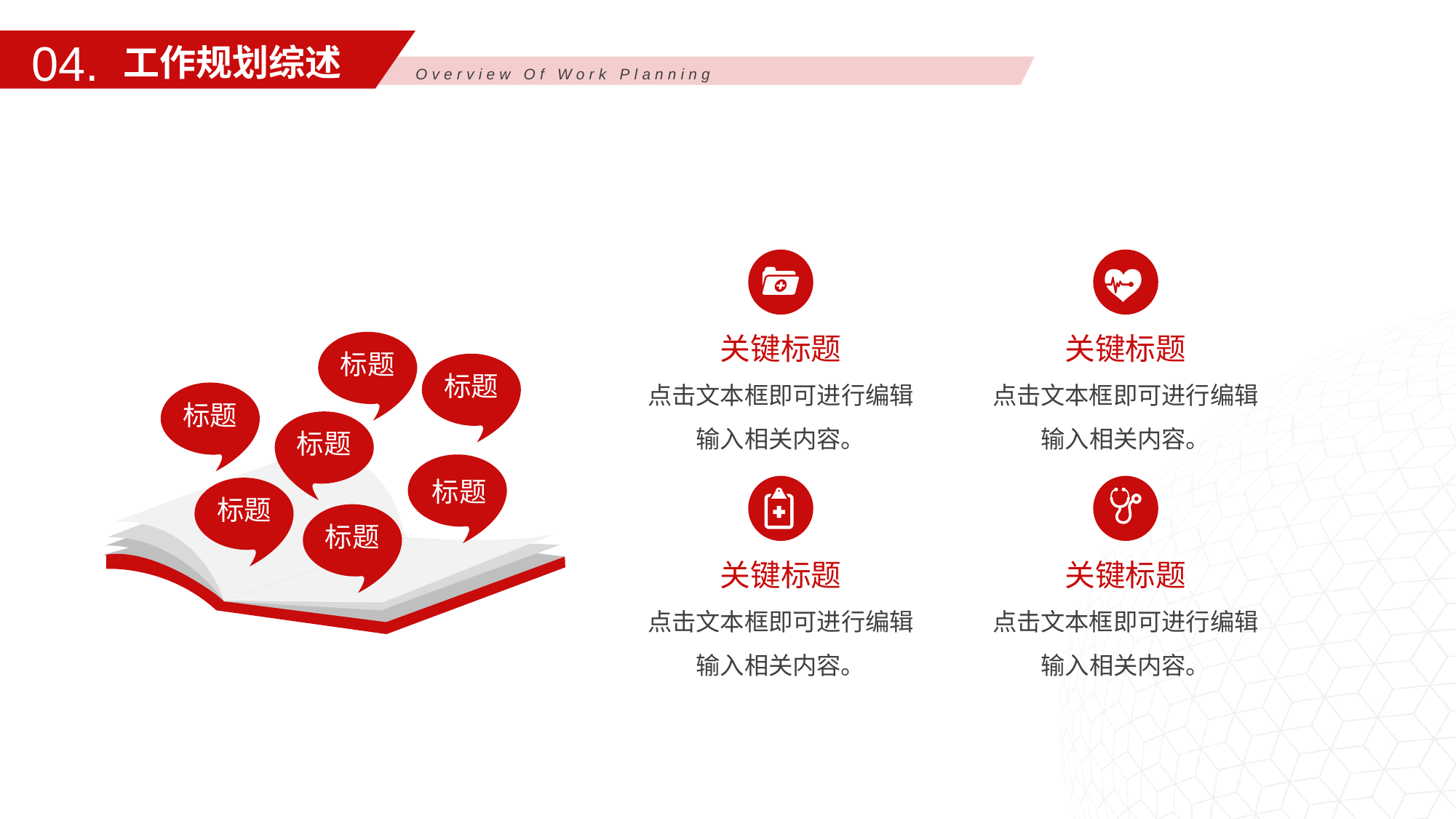

04.
工作规划综述

Overview Of Work Planning

关键标题
关键标题

标题

标题

标题

标题

标题

标题

标题

点击文本框即可进行编辑输入相关内容。
点击文本框即可进行编辑输入相关内容。

关键标题
关键标题
点击文本框即可进行编辑输入相关内容。
点击文本框即可进行编辑输入相关内容。